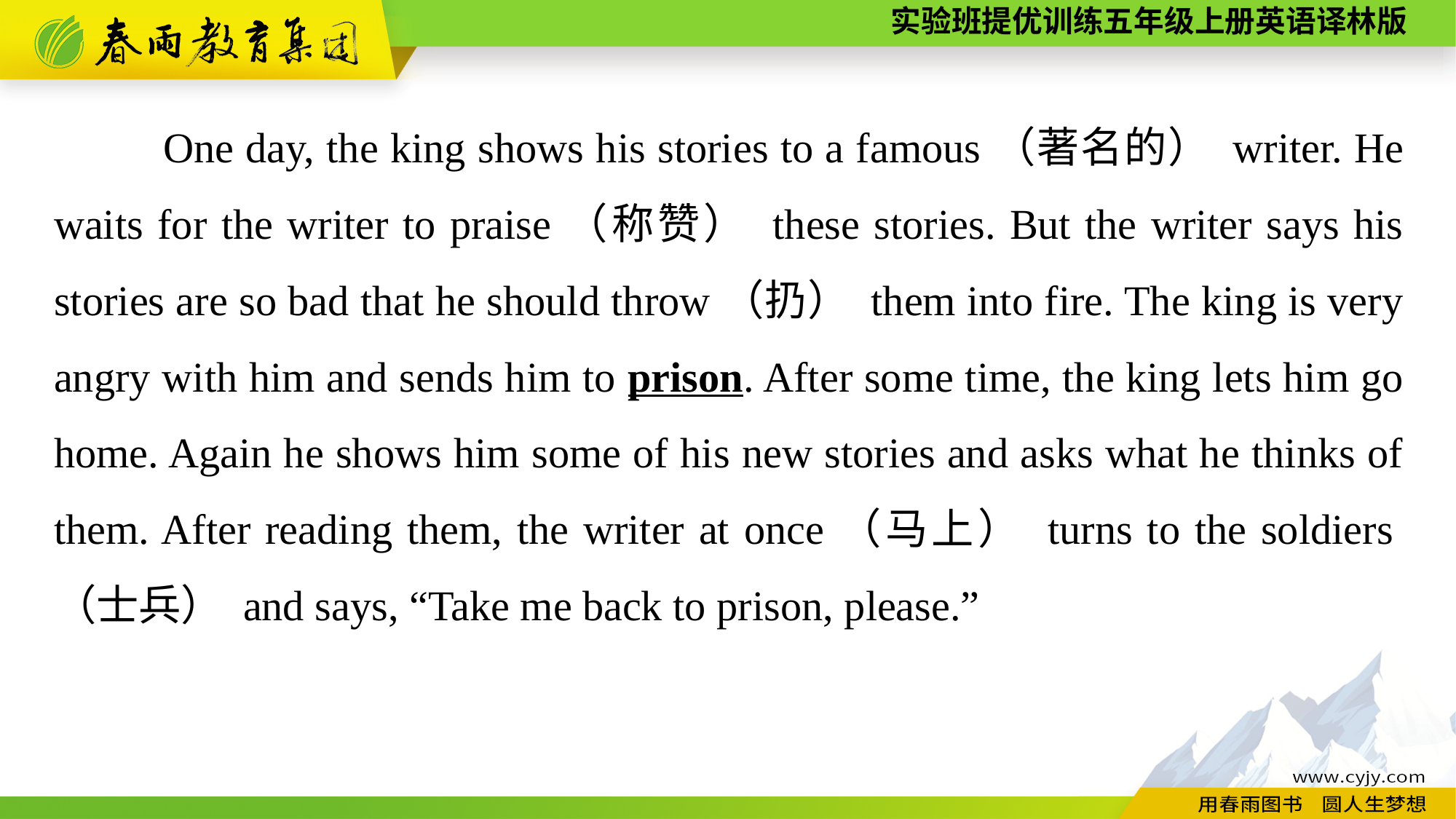

One day, the king shows his stories to a famous（著名的） writer. He waits for the writer to praise（称赞） these stories. But the writer says his stories are so bad that he should throw（扔） them into fire. The king is very angry with him and sends him to prison. After some time, the king lets him go home. Again he shows him some of his new stories and asks what he thinks of them. After reading them, the writer at once（马上） turns to the soldiers（士兵） and says, “Take me back to prison, please.”